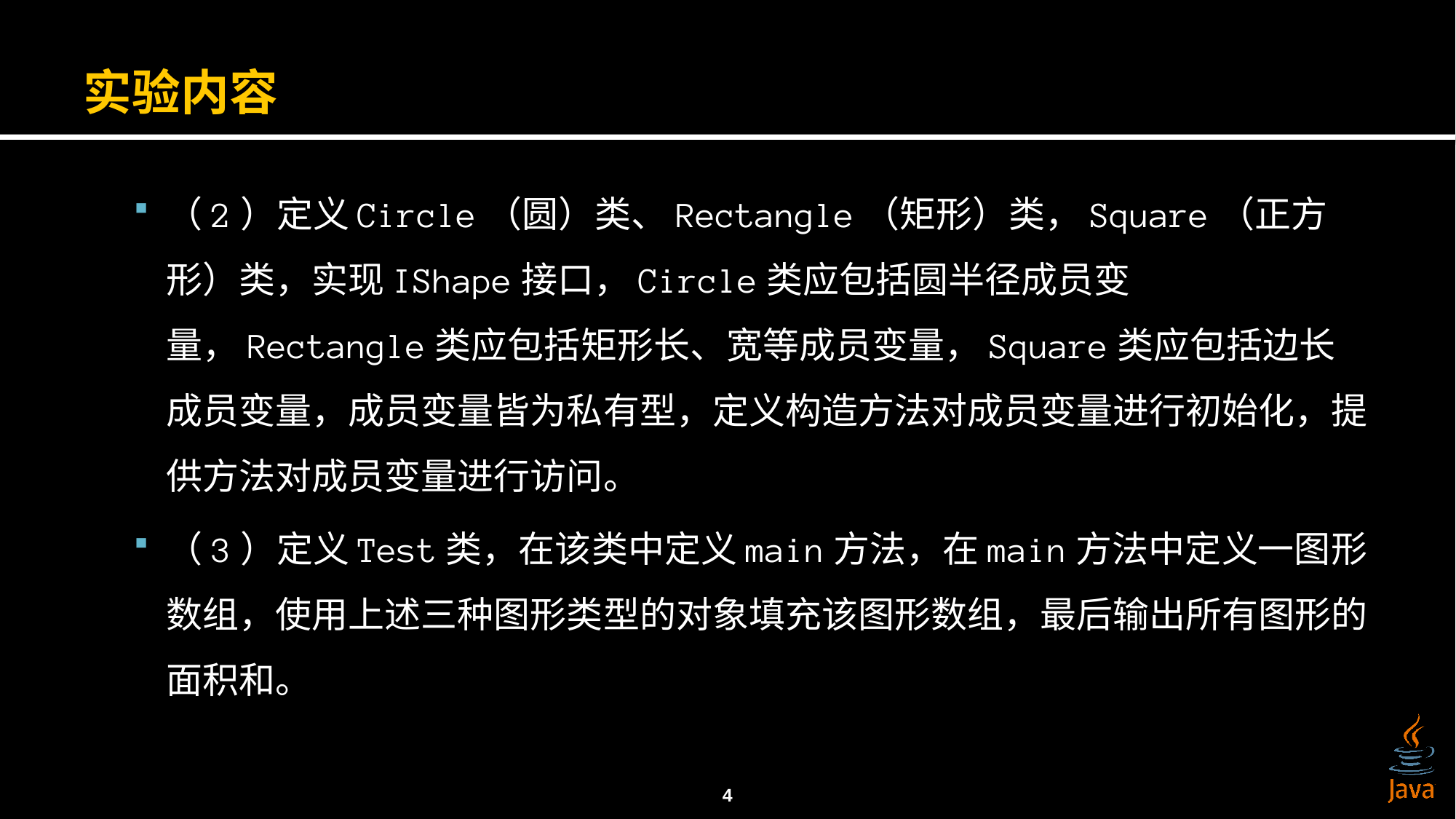

# 实验内容
（2）定义Circle（圆）类、Rectangle（矩形）类，Square（正方形）类，实现IShape接口，Circle类应包括圆半径成员变量，Rectangle类应包括矩形长、宽等成员变量，Square类应包括边长成员变量，成员变量皆为私有型，定义构造方法对成员变量进行初始化，提供方法对成员变量进行访问。
（3）定义Test类，在该类中定义main方法，在main方法中定义一图形数组，使用上述三种图形类型的对象填充该图形数组，最后输出所有图形的面积和。
4